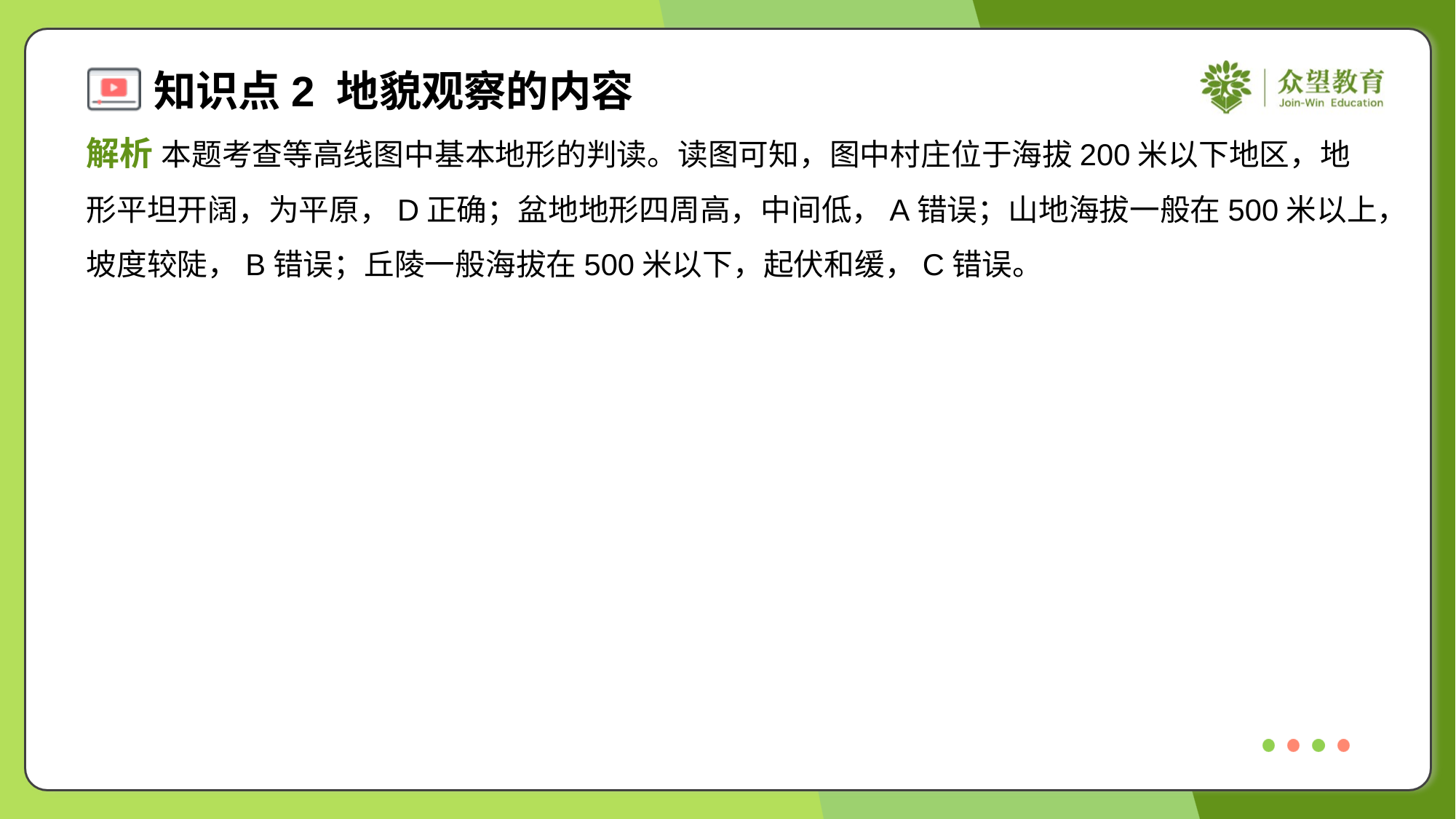

解析 本题考查等高线图中基本地形的判读。读图可知，图中村庄位于海拔200米以下地区，地
形平坦开阔，为平原，D正确；盆地地形四周高，中间低，A错误；山地海拔一般在500米以上，
坡度较陡，B错误；丘陵一般海拔在500米以下，起伏和缓，C错误。